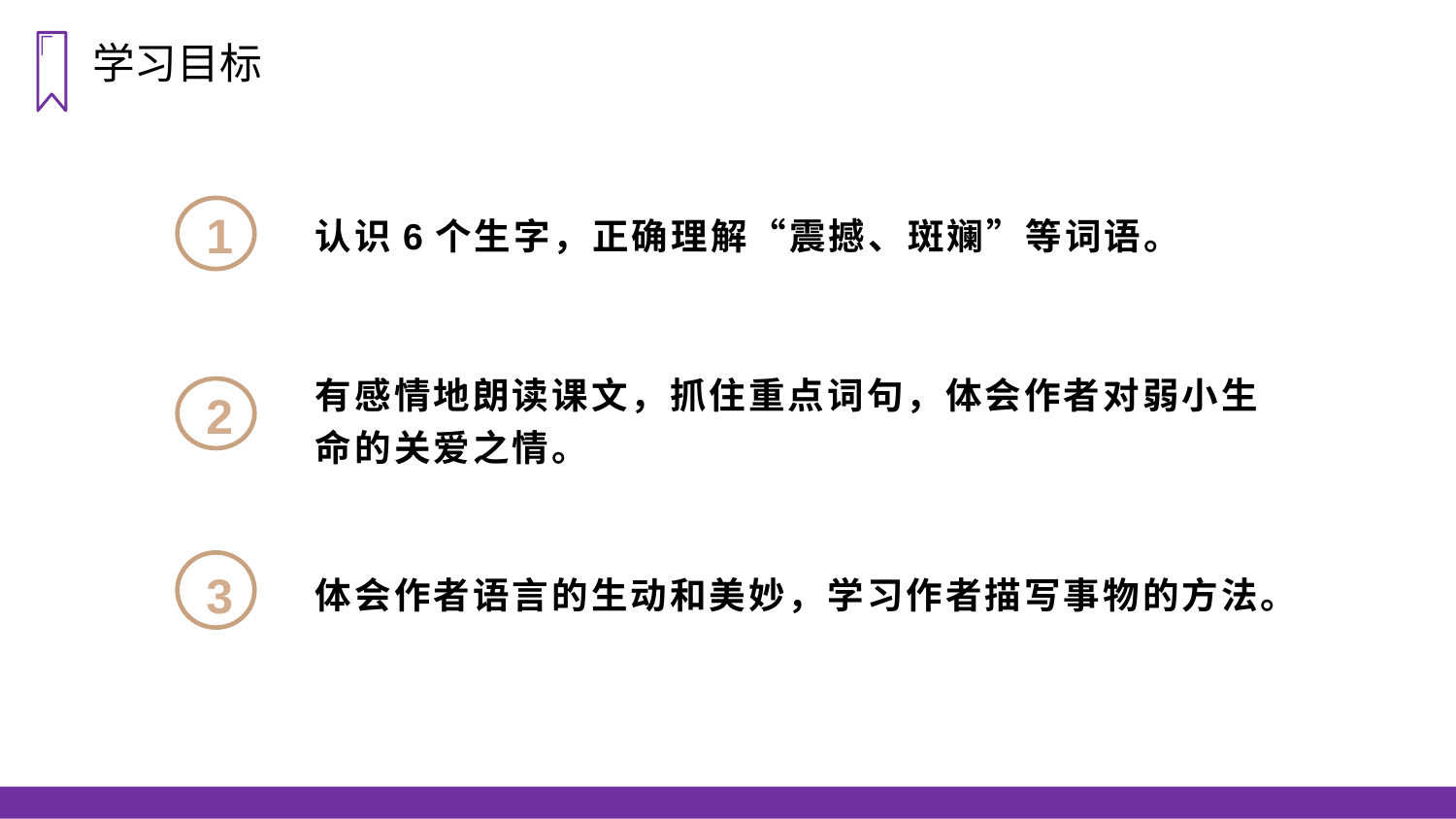

学习目标
https://www.ypppt.com/

1
认识6个生字，正确理解“震撼、斑斓”等词语。
有感情地朗读课文，抓住重点词句，体会作者对弱小生命的关爱之情。

2

3
体会作者语言的生动和美妙，学习作者描写事物的方法。